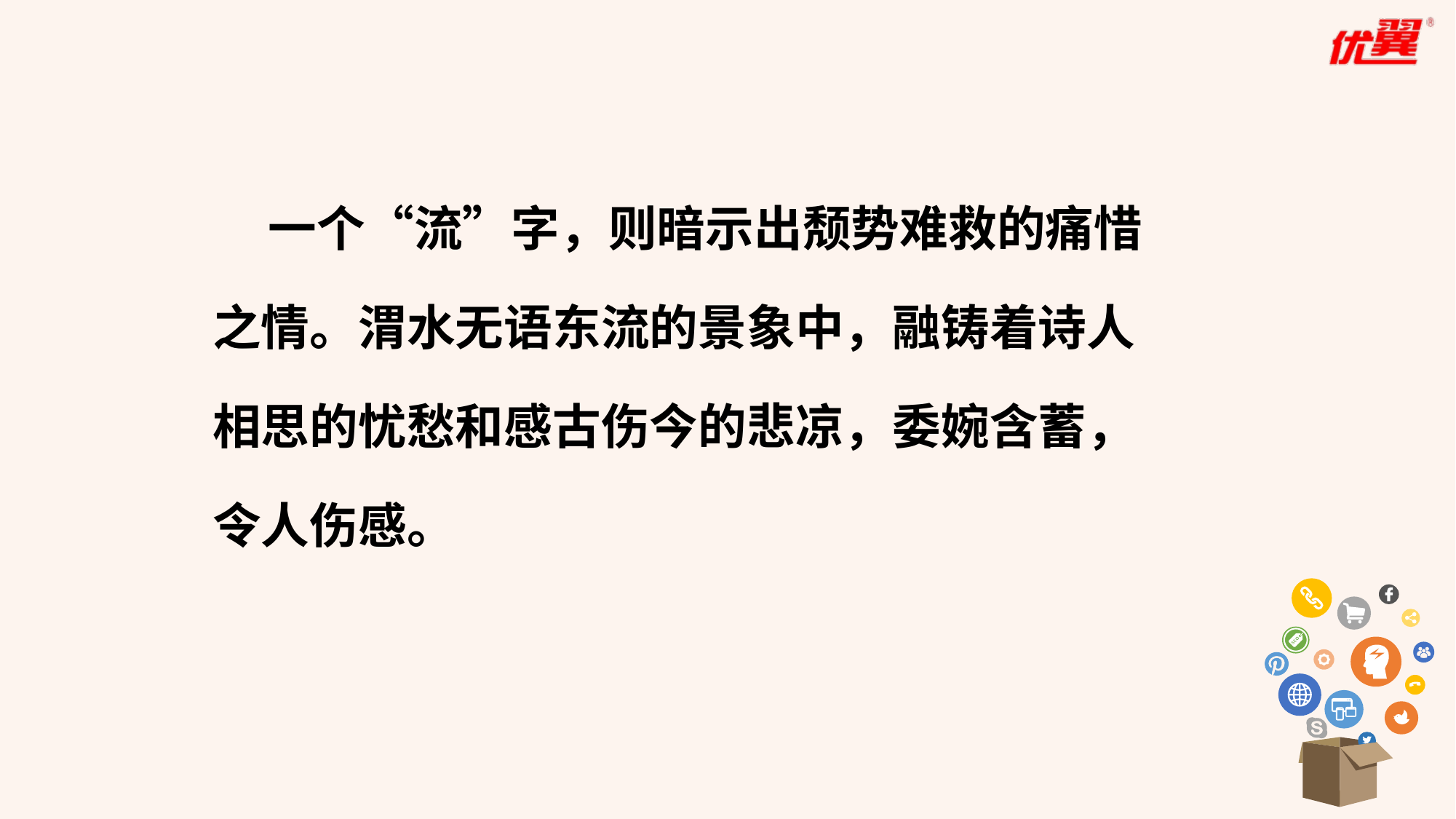

一个“流”字，则暗示出颓势难救的痛惜之情。渭水无语东流的景象中，融铸着诗人相思的忧愁和感古伤今的悲凉，委婉含蓄，令人伤感。